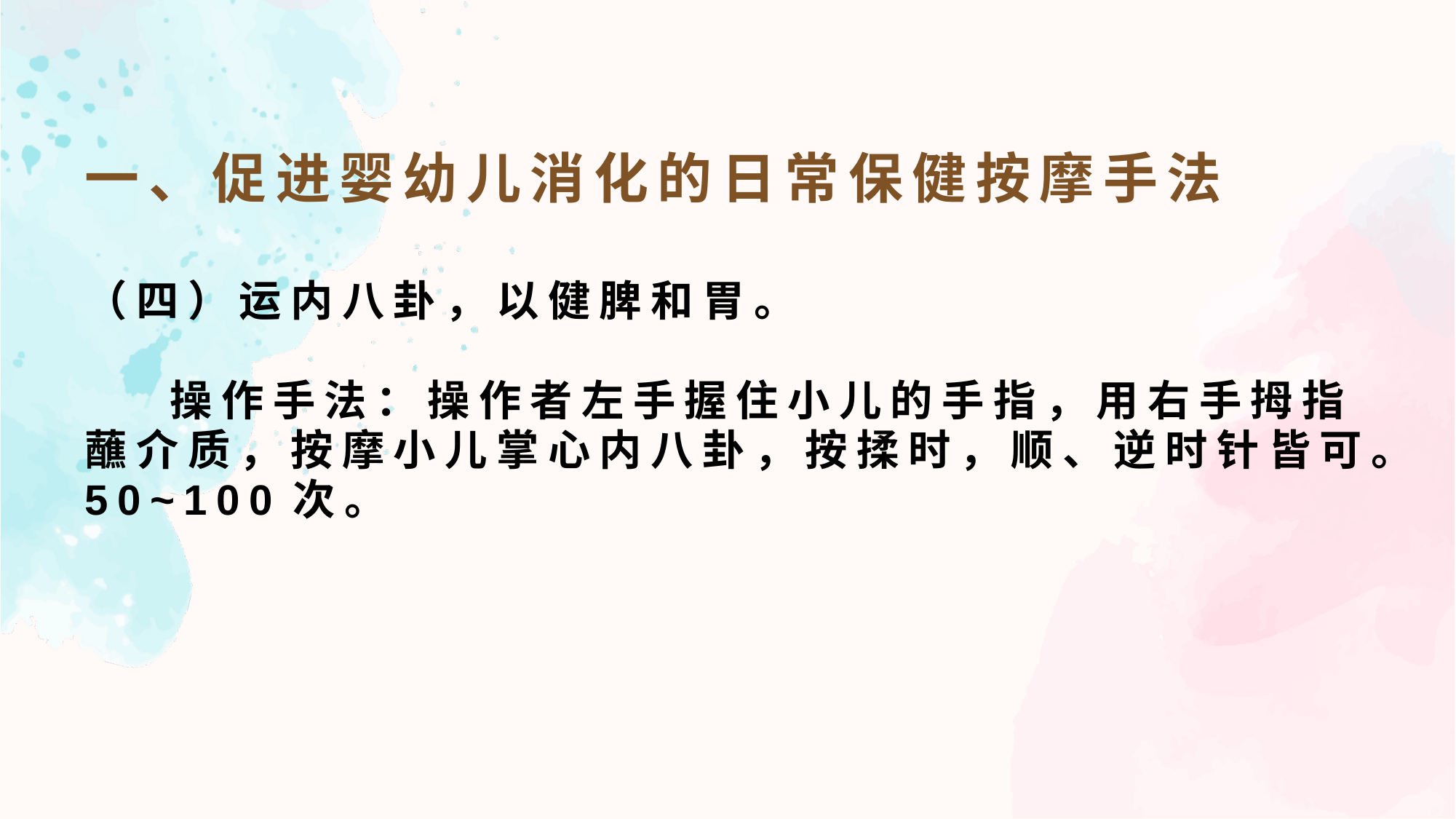

一、促进婴幼儿消化的日常保健按摩手法

（四）运内八卦，以健脾和胃。

    操作手法：操作者左手握住小儿的手指，用右手拇指蘸介质，按摩小儿掌心内八卦，按揉时，顺、逆时针皆可。50~100次。